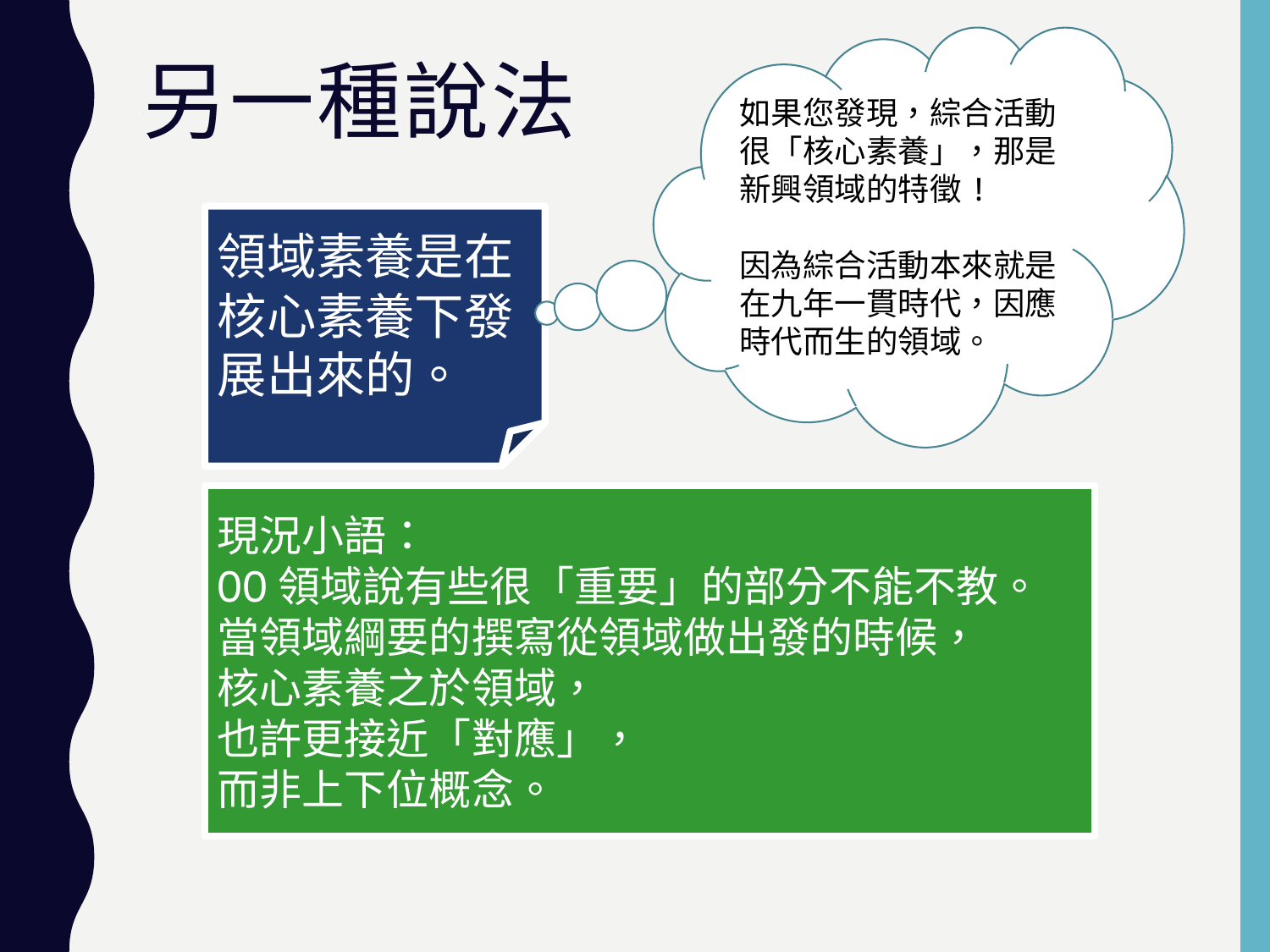

如果您發現，綜合活動很「核心素養」，那是新興領域的特徵!

因為綜合活動本來就是在九年一貫時代，因應時代而生的領域。
# 另一種說法
領域素養是在核心素養下發展出來的。
現況小語：
OO領域說有些很「重要」的部分不能不教。
當領域綱要的撰寫從領域做出發的時候，
核心素養之於領域，
也許更接近「對應」，
而非上下位概念。